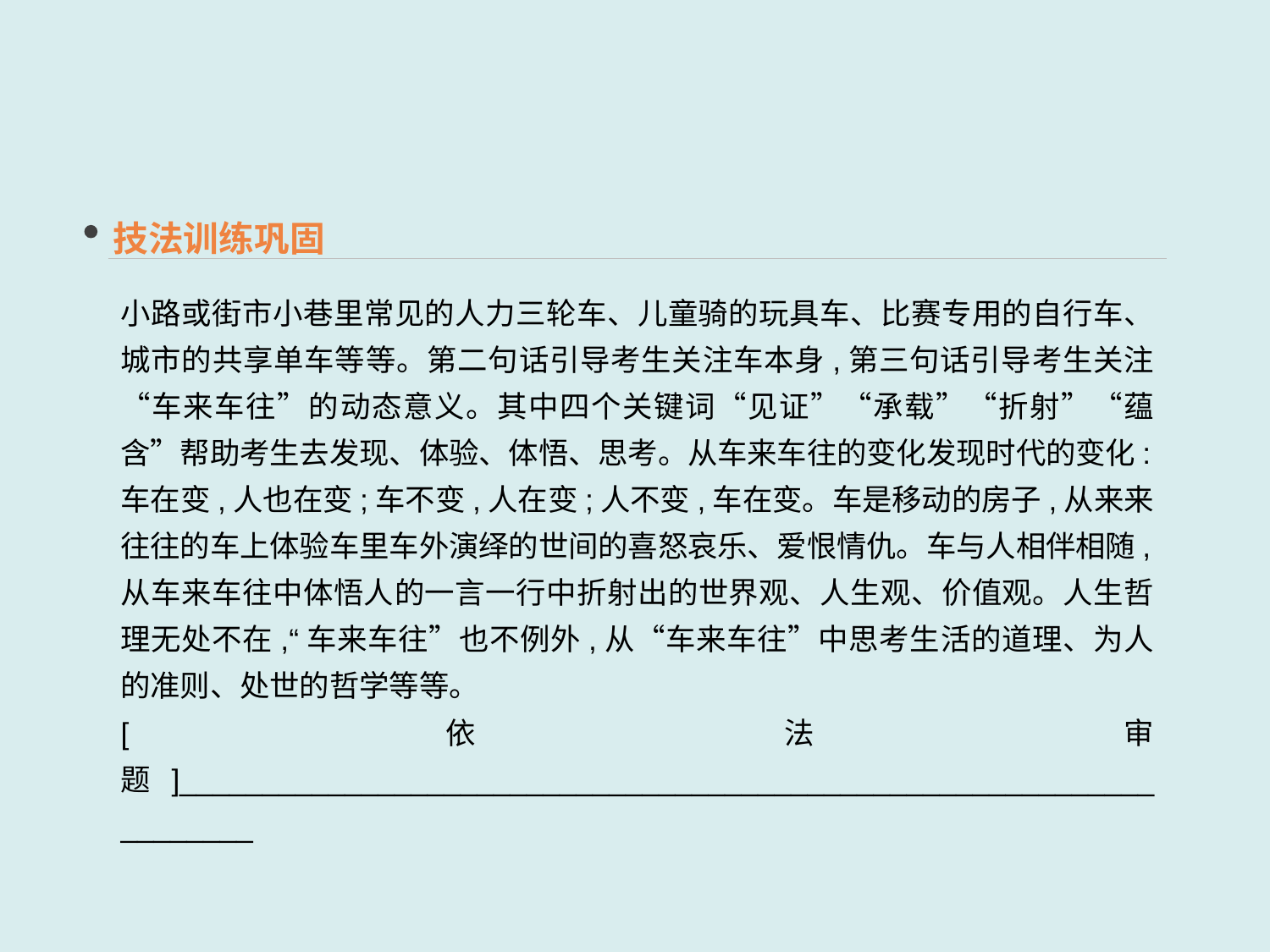

技法训练巩固

小路或街市小巷里常见的人力三轮车、儿童骑的玩具车、比赛专用的自行车、城市的共享单车等等。第二句话引导考生关注车本身,第三句话引导考生关注“车来车往”的动态意义。其中四个关键词“见证”“承载”“折射”“蕴含”帮助考生去发现、体验、体悟、思考。从车来车往的变化发现时代的变化:车在变,人也在变;车不变,人在变;人不变,车在变。车是移动的房子,从来来往往的车上体验车里车外演绎的世间的喜怒哀乐、爱恨情仇。车与人相伴相随,从车来车往中体悟人的一言一行中折射出的世界观、人生观、价值观。人生哲理无处不在,“车来车往”也不例外,从“车来车往”中思考生活的道理、为人的准则、处世的哲学等等。
[依法审题]___________________________________________________________________